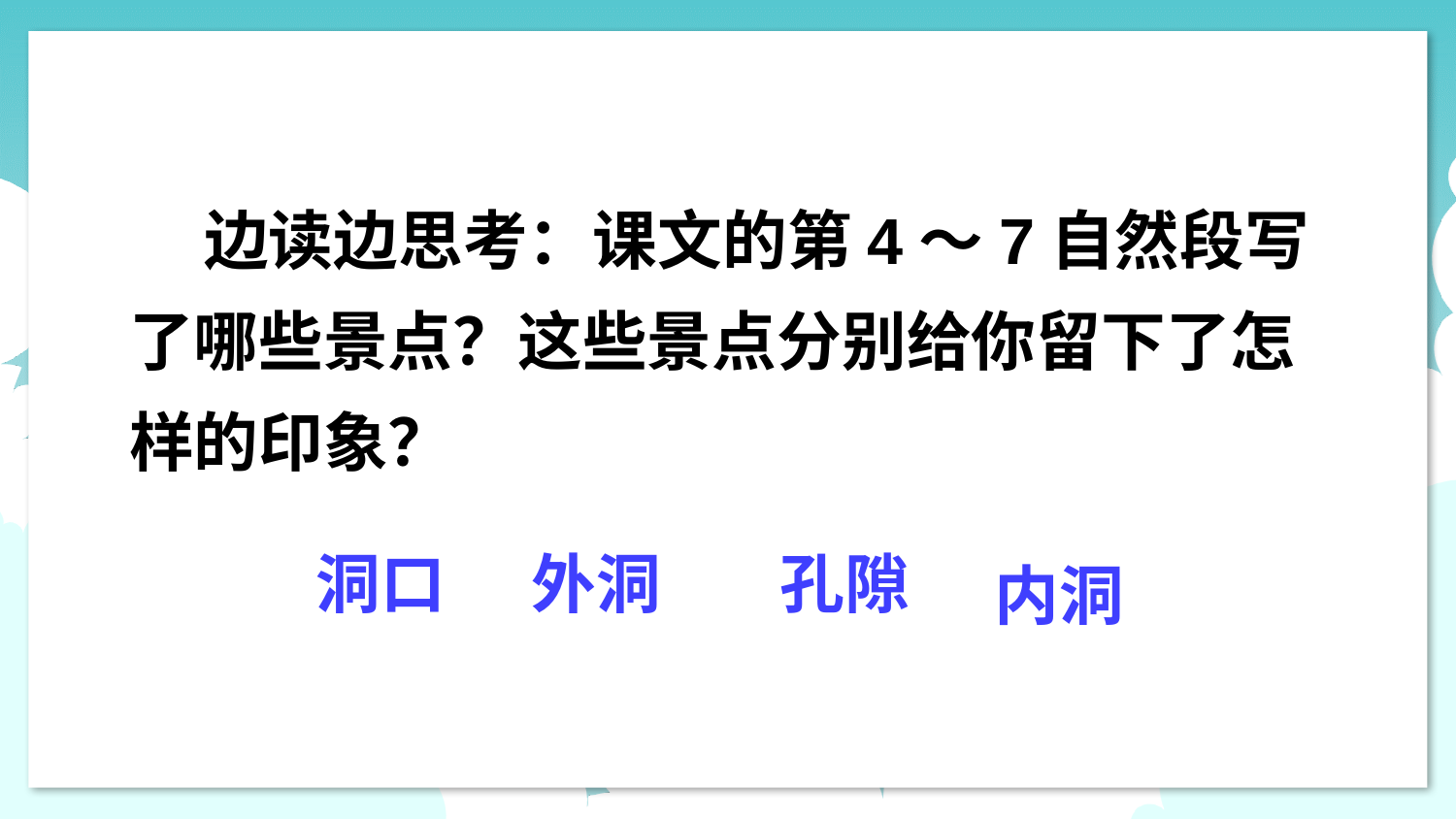

边读边思考：课文的第4～7自然段写了哪些景点？这些景点分别给你留下了怎样的印象？
内洞
洞口
外洞
孔隙